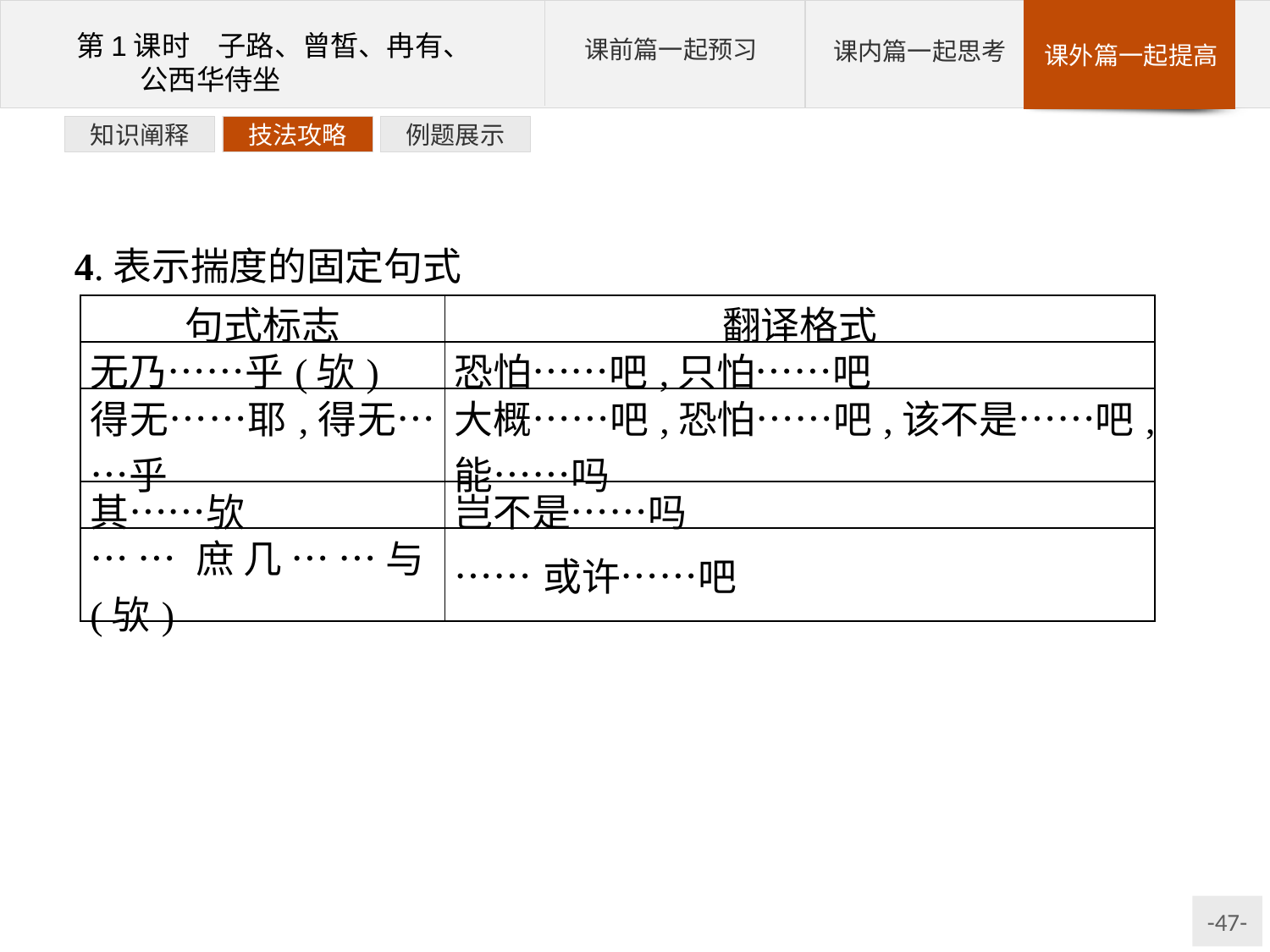

例题展示
技法攻略
知识阐释
4.表示揣度的固定句式
| 句式标志 | 翻译格式 |
| --- | --- |
| 无乃……乎(欤) | 恐怕……吧,只怕……吧 |
| 得无……耶,得无……乎 | 大概……吧,恐怕……吧,该不是……吧,能……吗 |
| 其……欤 | 岂不是……吗 |
| ……庶几……与(欤) | ……或许……吧 |